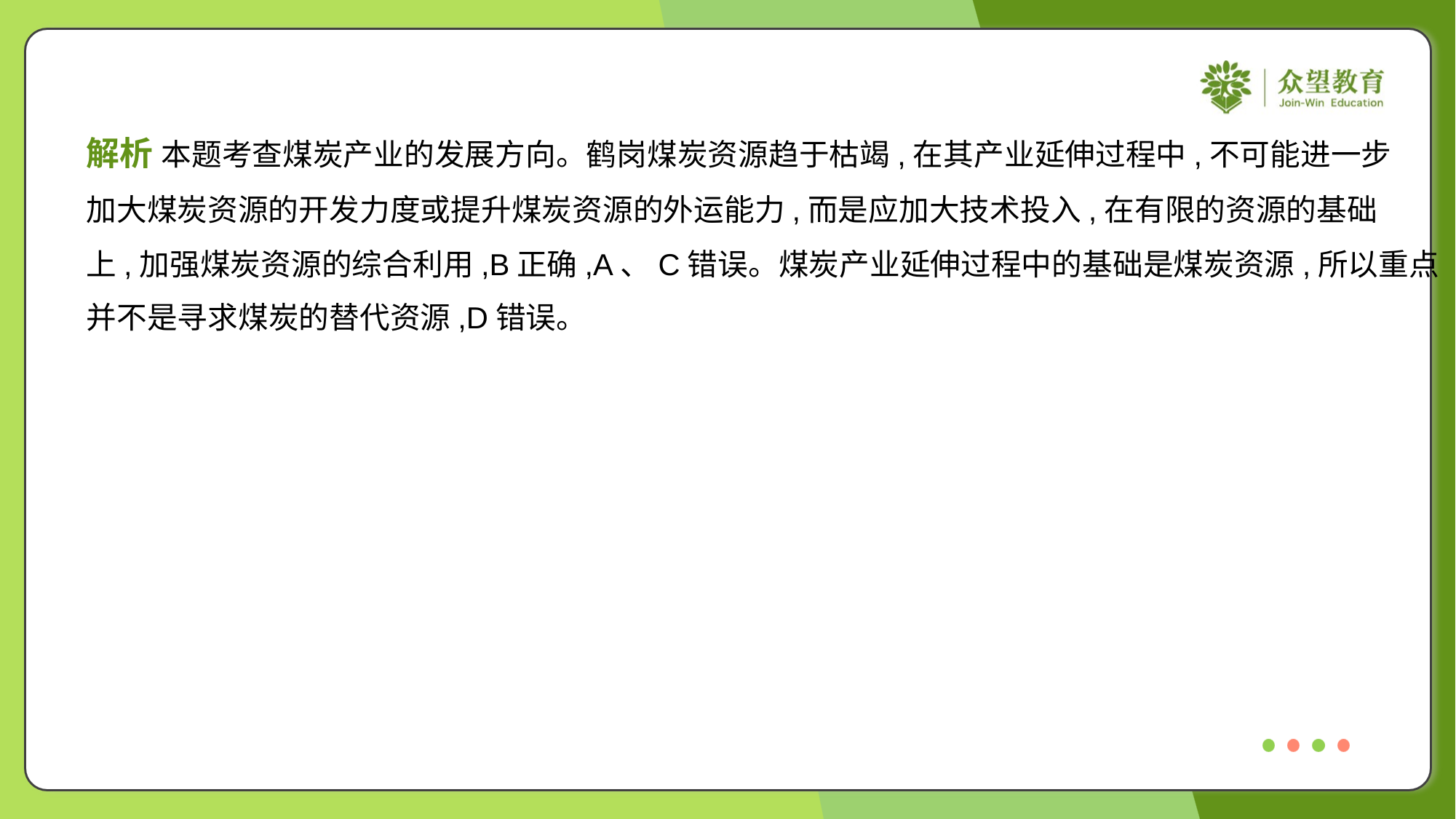

解析 本题考查煤炭产业的发展方向。鹤岗煤炭资源趋于枯竭,在其产业延伸过程中,不可能进一步
加大煤炭资源的开发力度或提升煤炭资源的外运能力,而是应加大技术投入,在有限的资源的基础
上,加强煤炭资源的综合利用,B正确,A、C错误。煤炭产业延伸过程中的基础是煤炭资源,所以重点
并不是寻求煤炭的替代资源,D错误。